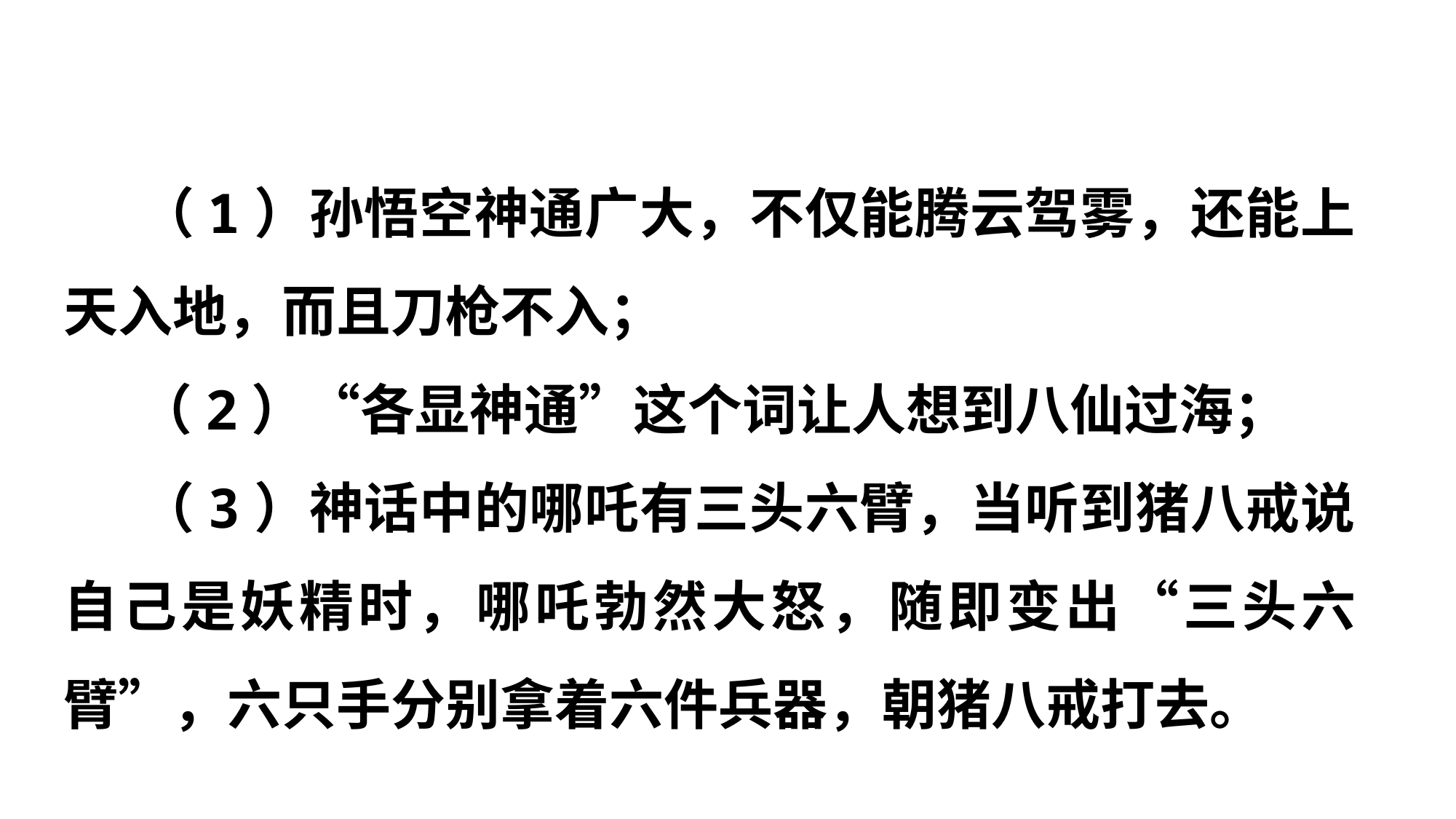

（1）孙悟空神通广大，不仅能腾云驾雾，还能上天入地，而且刀枪不入；
  （2）“各显神通”这个词让人想到八仙过海；
  （3）神话中的哪吒有三头六臂，当听到猪八戒说自己是妖精时，哪吒勃然大怒，随即变出“三头六臂”，六只手分别拿着六件兵器，朝猪八戒打去。